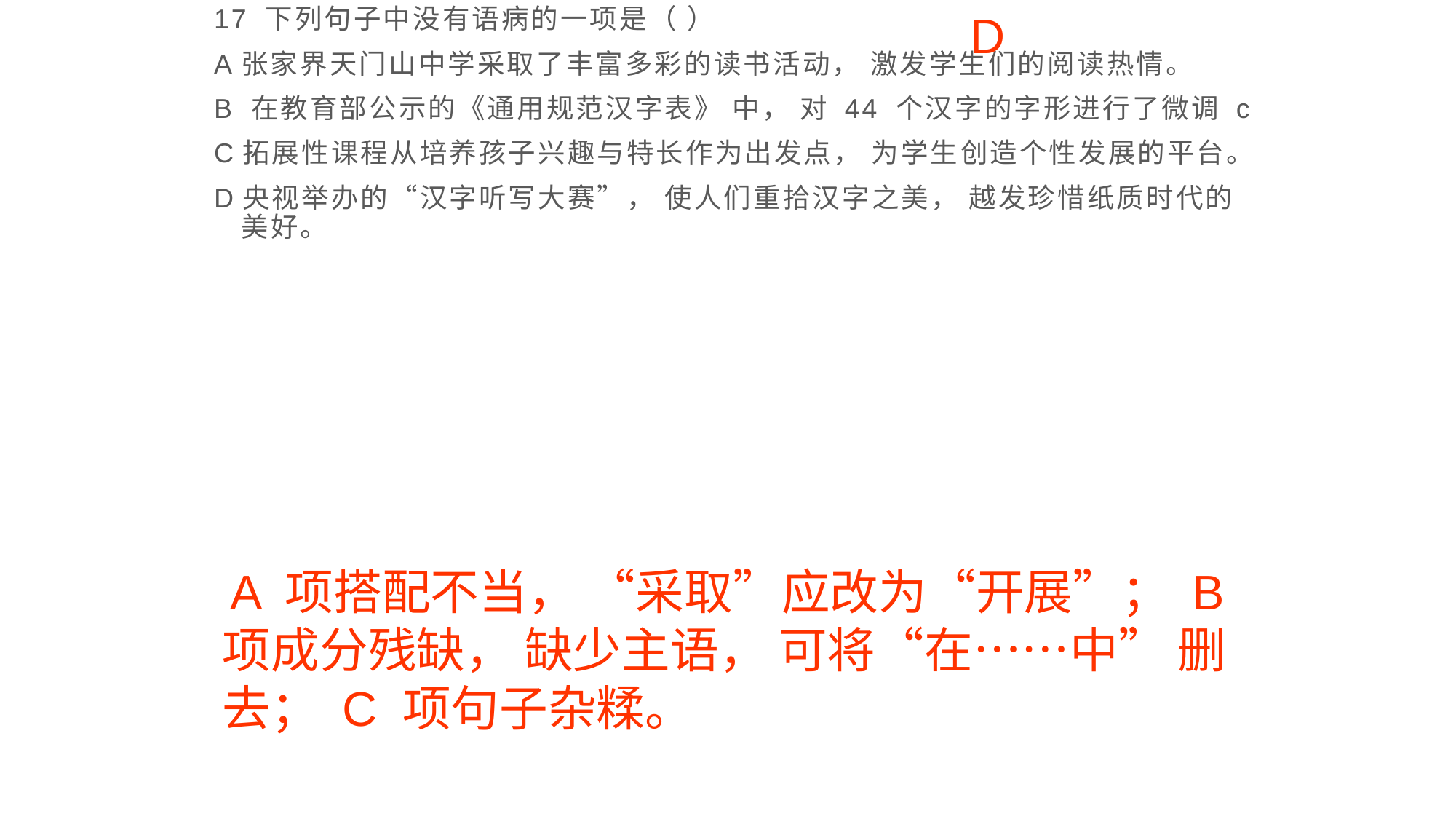

17 下列句子中没有语病的一项是（ ）
A张家界天门山中学采取了丰富多彩的读书活动， 激发学生们的阅读热情。
B 在教育部公示的《通用规范汉字表》 中， 对 44 个汉字的字形进行了微调 c
C拓展性课程从培养孩子兴趣与特长作为出发点， 为学生创造个性发展的平台。
D央视举办的“汉字听写大赛”， 使人们重拾汉字之美， 越发珍惜纸质时代的美好。
D
 A 项搭配不当， “采取”应改为“开展”； B 项成分残缺， 缺少主语， 可将“在……中” 删去； C 项句子杂糅。